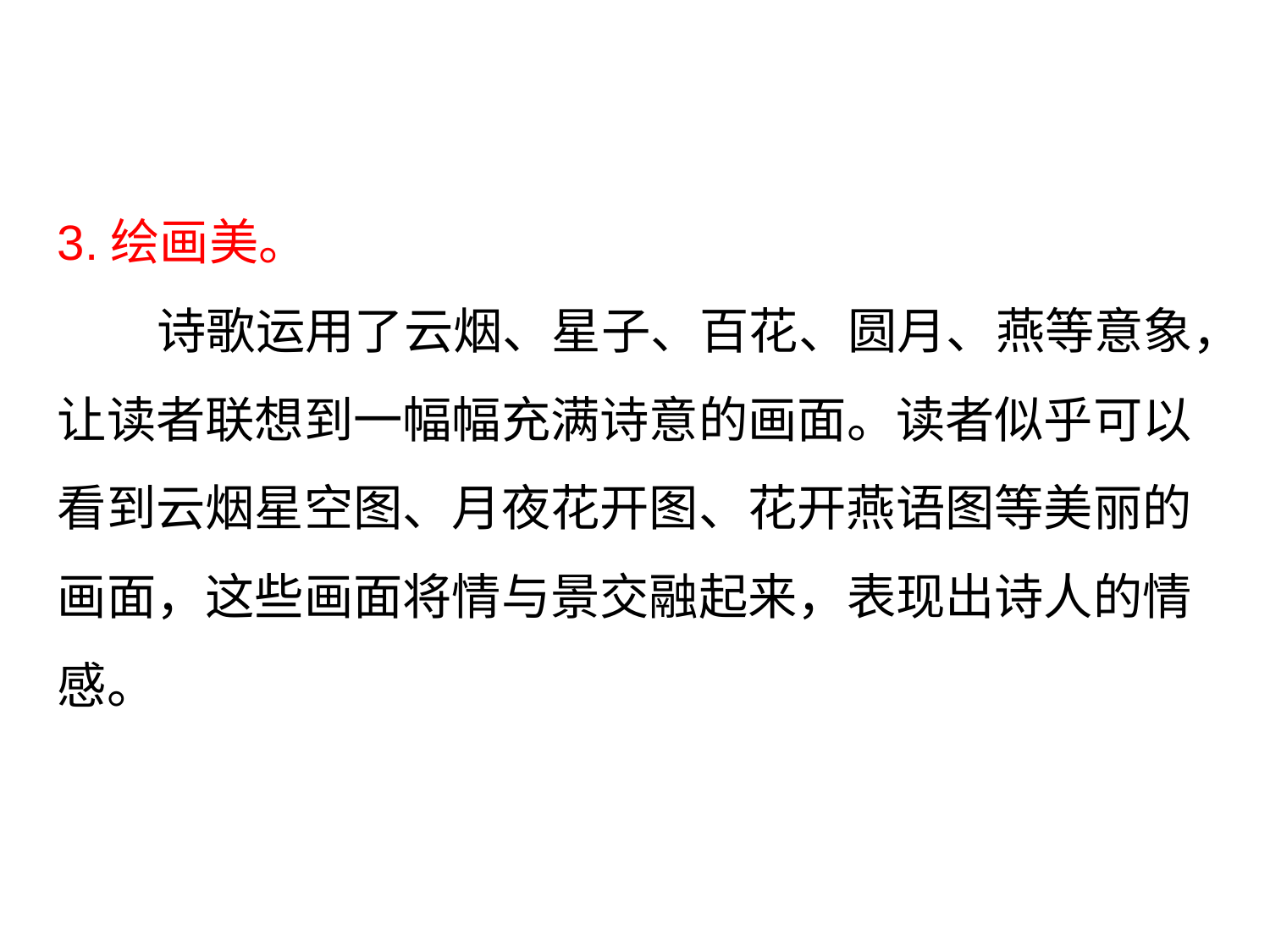

3.绘画美。
        诗歌运用了云烟、星子、百花、圆月、燕等意象，让读者联想到一幅幅充满诗意的画面。读者似乎可以看到云烟星空图、月夜花开图、花开燕语图等美丽的画面，这些画面将情与景交融起来，表现出诗人的情感。